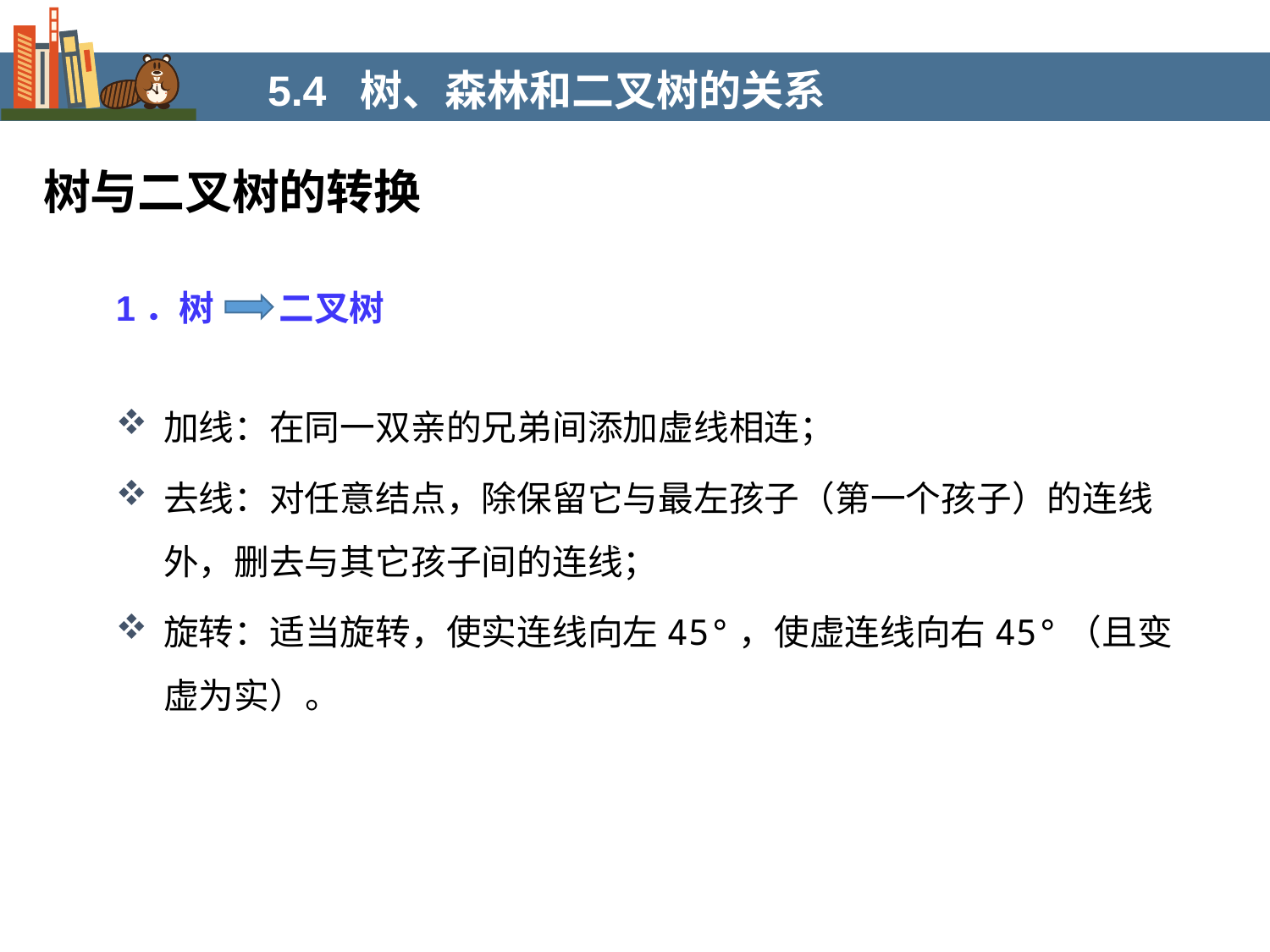

5.4  树、森林和二叉树的关系
树与二叉树的转换

1．树        二叉树

加线：在同一双亲的兄弟间添加虚线相连；
去线：对任意结点，除保留它与最左孩子（第一个孩子）的连线外，删去与其它孩子间的连线；
旋转：适当旋转，使实连线向左45°，使虚连线向右45°（且变虚为实）。